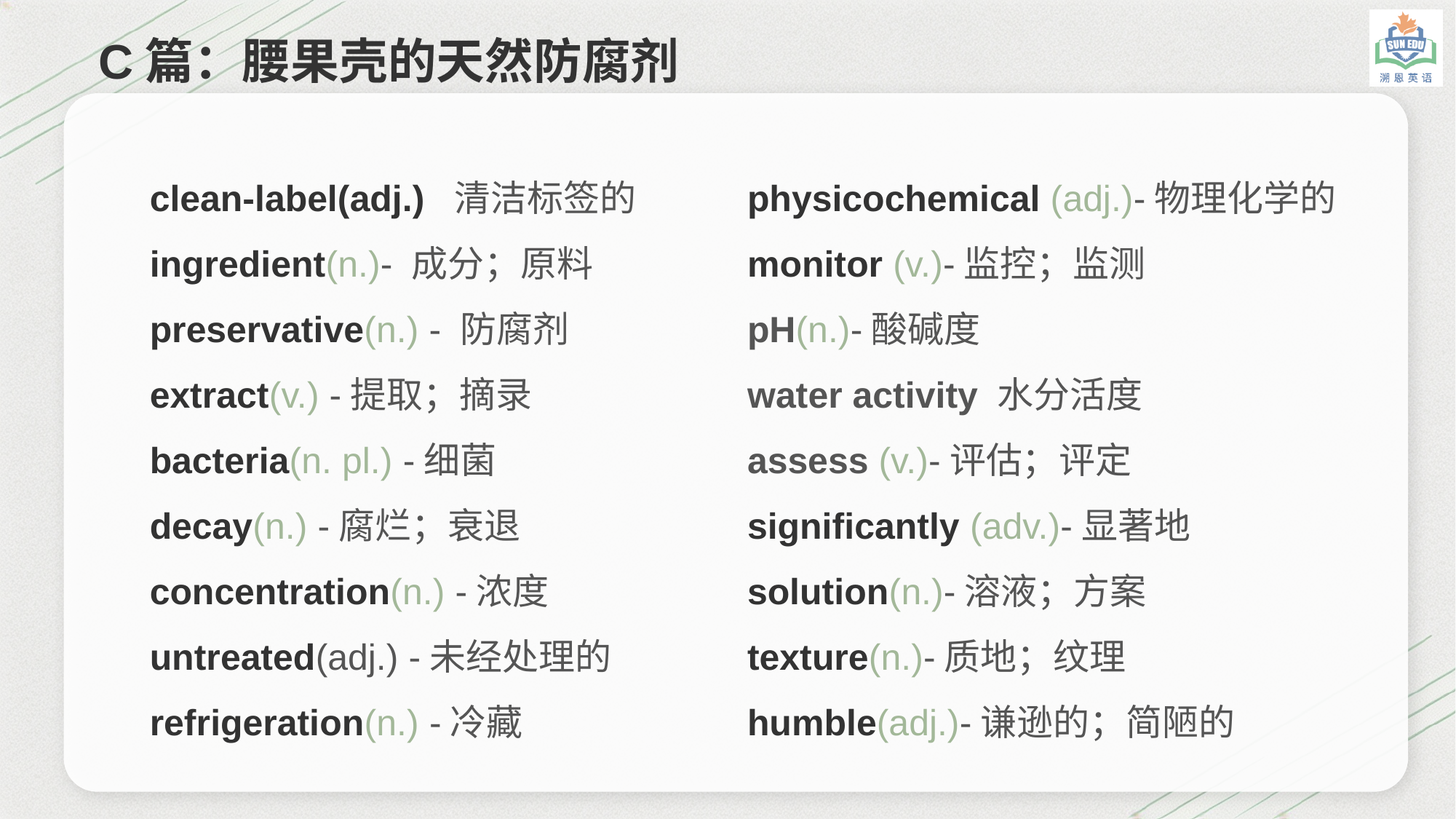

C篇：腰果壳的天然防腐剂

physicochemical (adj.)-物理化学的
monitor (v.)-监控；监测
pH(n.)-酸碱度
water activity 水分活度
assess (v.)-评估；评定
significantly (adv.)-显著地
solution(n.)-溶液；方案
texture(n.)-质地；纹理
humble(adj.)-谦逊的；简陋的
clean-label(adj.)  清洁标签的ingredient(n.)- 成分；原料
preservative(n.) - 防腐剂
extract(v.) -提取；摘录
bacteria(n. pl.) -细菌
decay(n.) -腐烂；衰退
concentration(n.) -浓度untreated(adj.) -未经处理的
refrigeration(n.) -冷藏